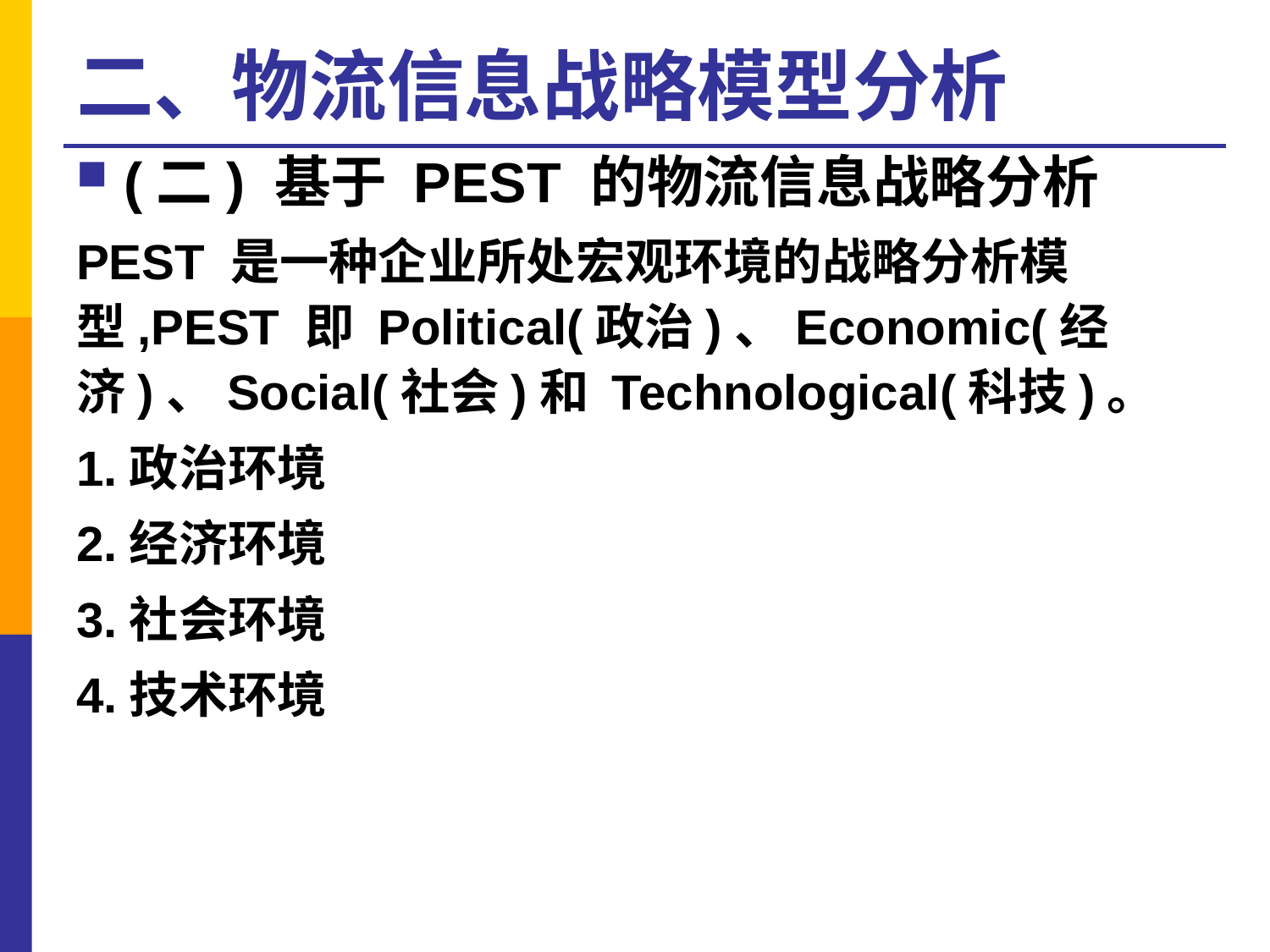

# 二、物流信息战略模型分析
(二) 基于 PEST 的物流信息战略分析
PEST 是一种企业所处宏观环境的战略分析模型,PEST 即 Political(政治)、Economic(经济)、Social(社会)和 Technological(科技)。
1.政治环境
2.经济环境
3.社会环境
4.技术环境